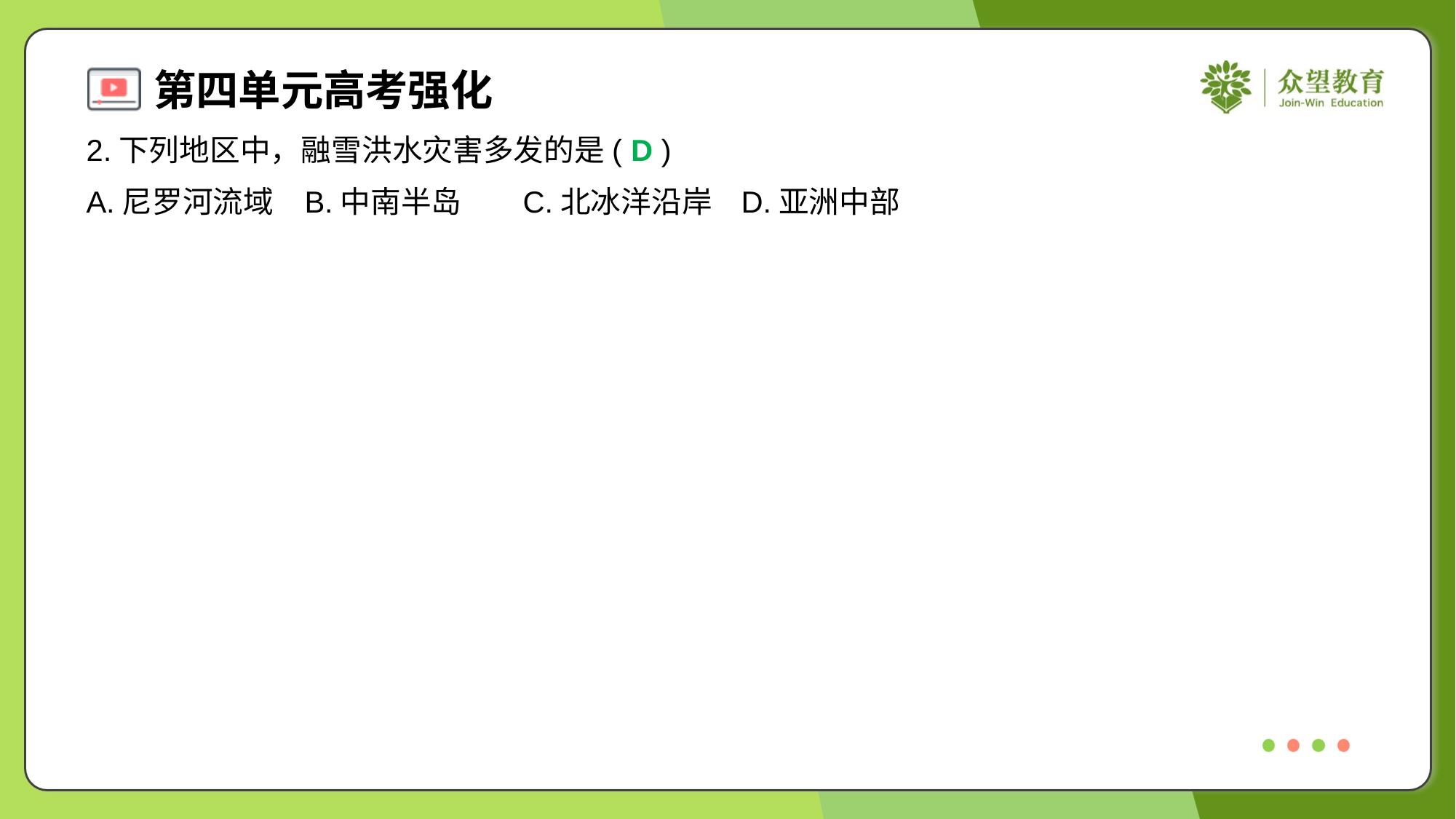

2.下列地区中，融雪洪水灾害多发的是(     )
D
A.尼罗河流域	B.中南半岛	C.北冰洋沿岸	D.亚洲中部